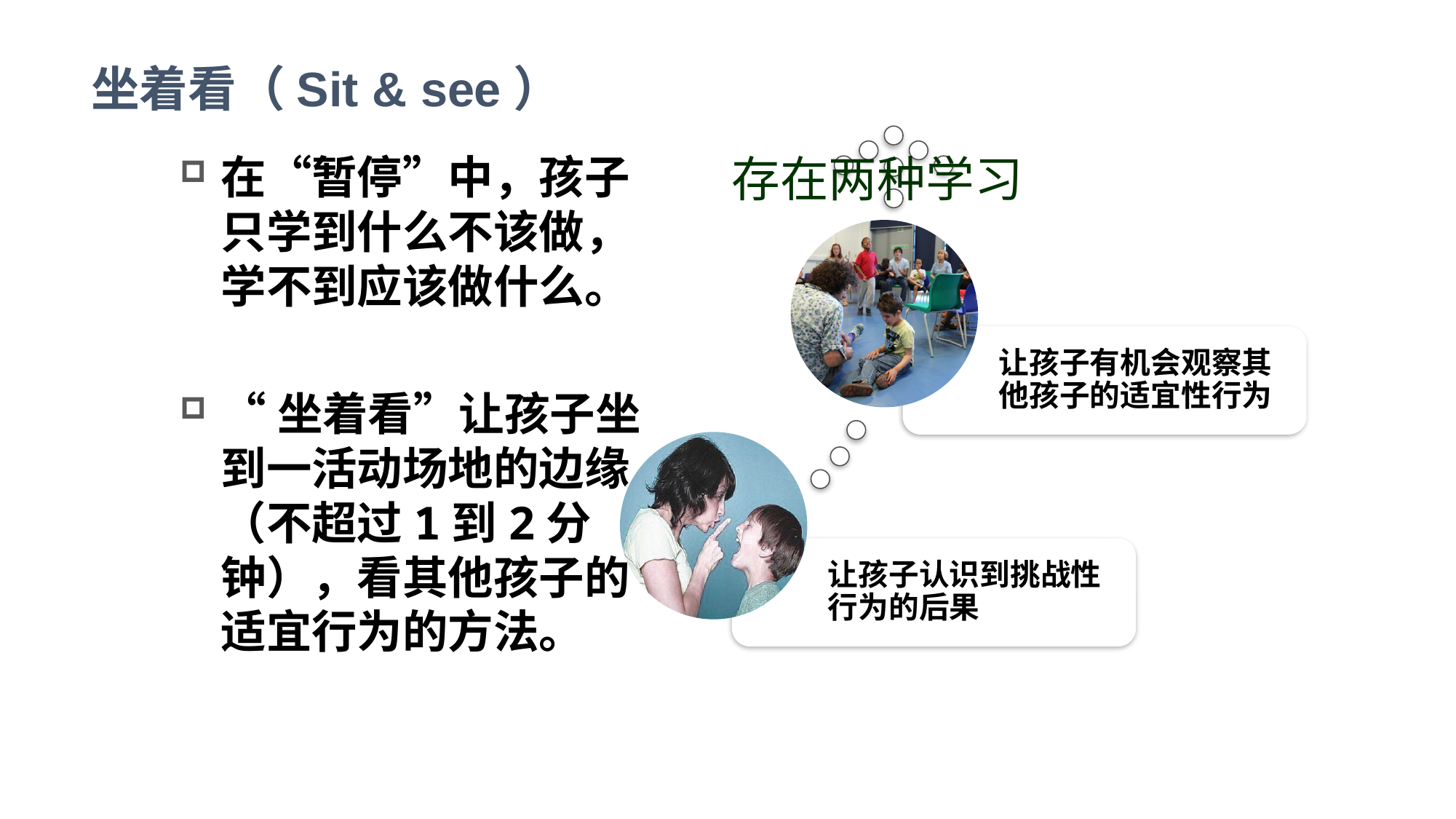

让孩子认识到挑战性行为的后果
让孩子有机会观察其他孩子的适宜性行为
# 坐着看（Sit & see）
在“暂停”中，孩子只学到什么不该做，学不到应该做什么。

“坐着看”让孩子坐到一活动场地的边缘（不超过1到2分钟），看其他孩子的适宜行为的方法。

存在两种学习